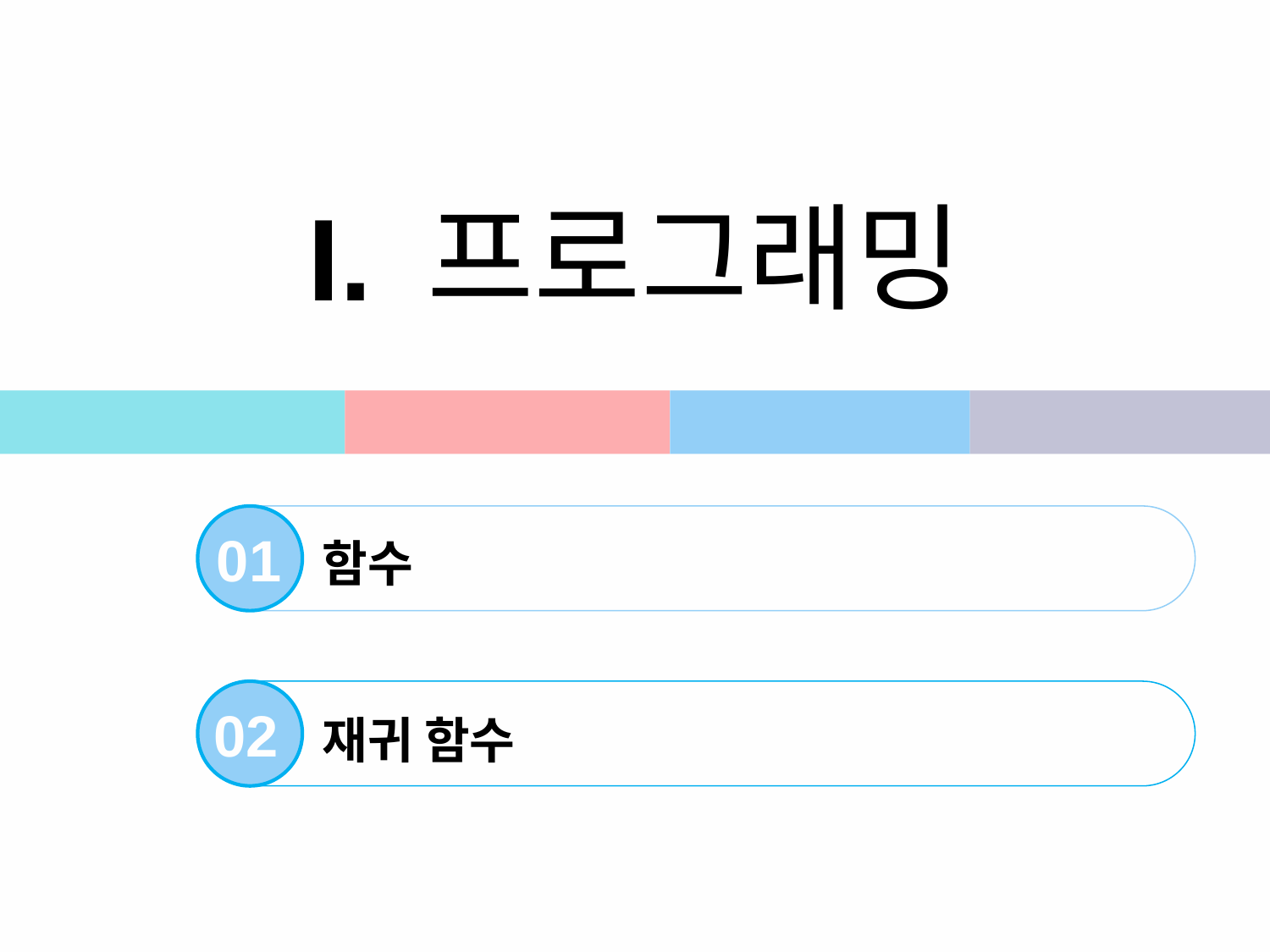

# I. 프로그래밍

 01
함수

 02
재귀 함수